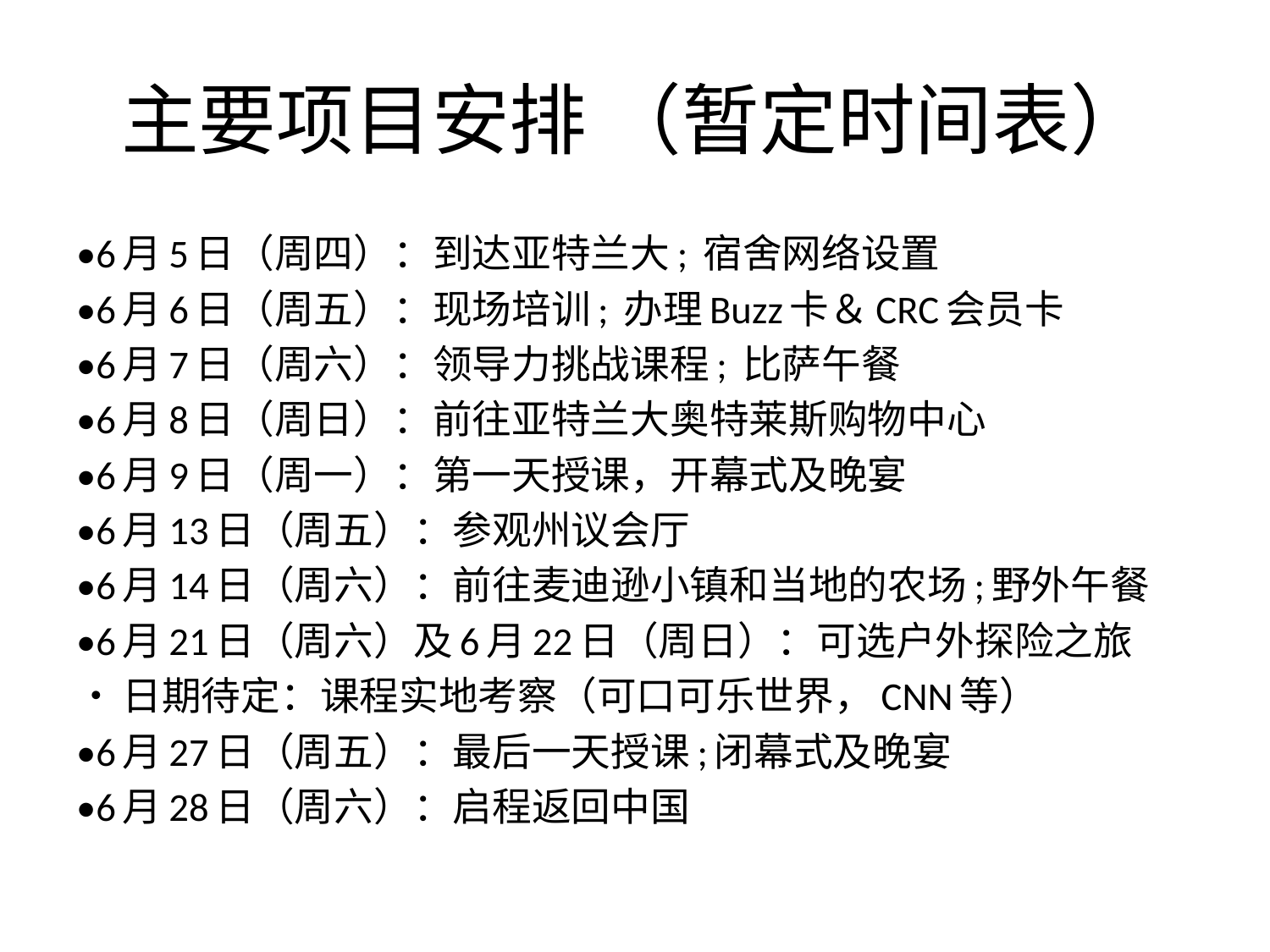

# 主要项目安排 （暂定时间表）
•6月5日（周四）：到达亚特兰大; 宿舍网络设置
•6月6日（周五）：现场培训; 办理Buzz卡＆CRC会员卡
•6月7日（周六）：领导力挑战课程; 比萨午餐
•6月8日（周日）：前往亚特兰大奥特莱斯购物中心
•6月9日（周一）：第一天授课，开幕式及晚宴
•6月13日（周五）：参观州议会厅
•6月14日（周六）：前往麦迪逊小镇和当地的农场;野外午餐
•6月21日（周六）及6月22日（周日）：可选户外探险之旅
•日期待定：课程实地考察（可口可乐世界，CNN等）
•6月27日（周五）：最后一天授课;闭幕式及晚宴
•6月28日（周六）：启程返回中国